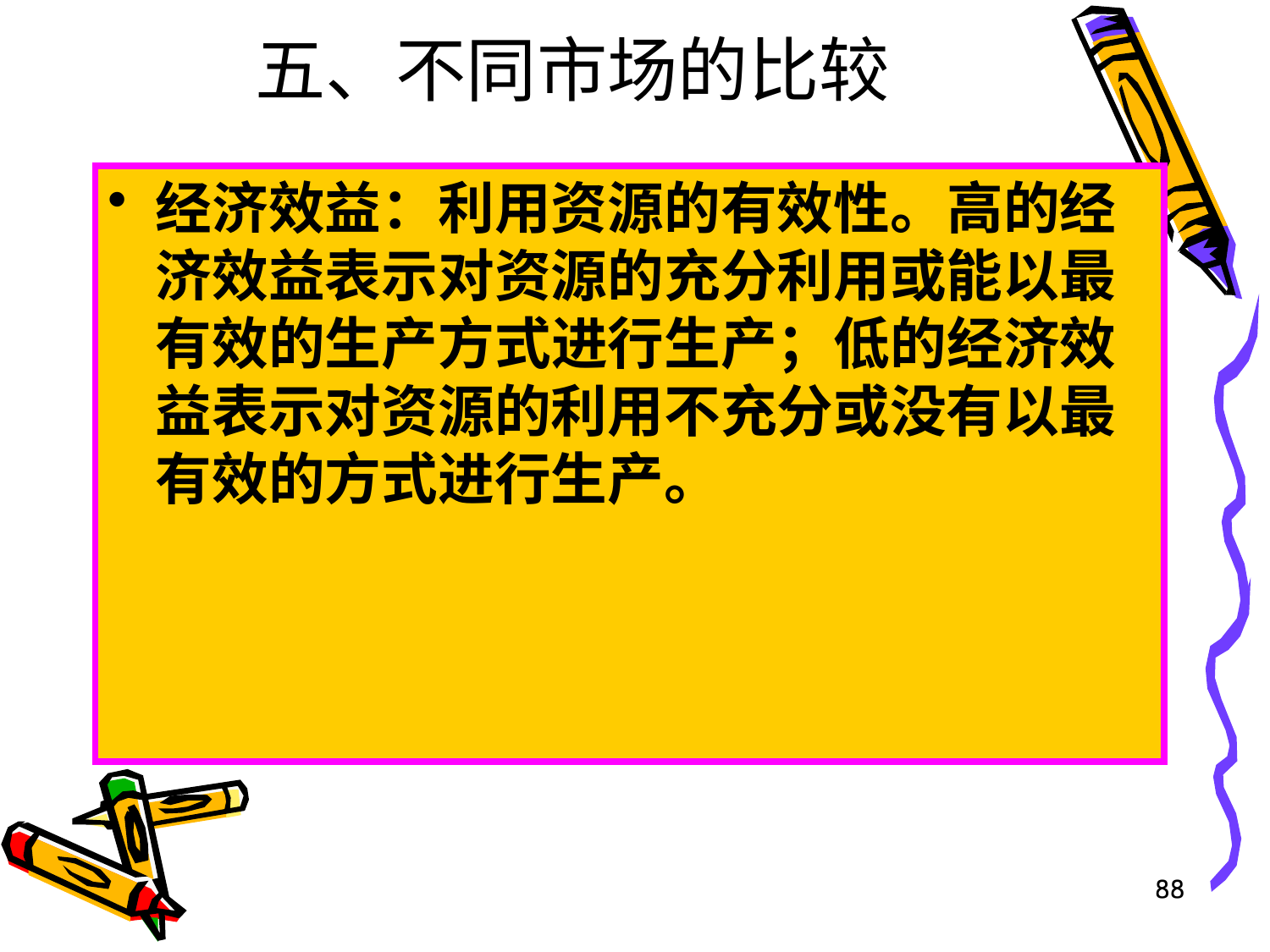

# 五、不同市场的比较
经济效益：利用资源的有效性。高的经济效益表示对资源的充分利用或能以最有效的生产方式进行生产；低的经济效益表示对资源的利用不充分或没有以最有效的方式进行生产。

88